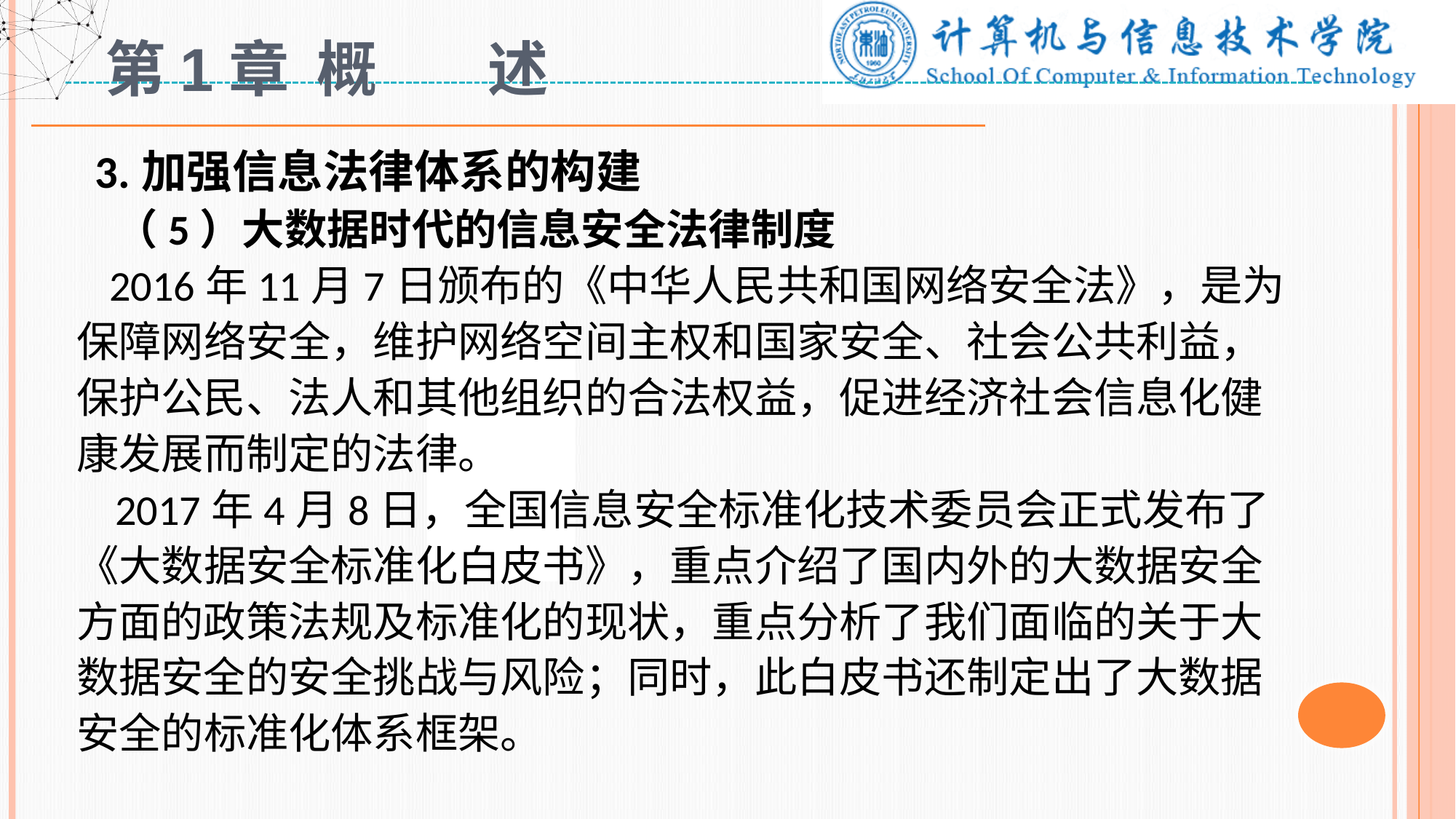

# 第1章  概        述
  3.加强信息法律体系的构建
   （5）大数据时代的信息安全法律制度
    2016年11月7日颁布的《中华人民共和国网络安全法》，是为保障网络安全，维护网络空间主权和国家安全、社会公共利益，保护公民、法人和其他组织的合法权益，促进经济社会信息化健康发展而制定的法律。
    2017年4月8日，全国信息安全标准化技术委员会正式发布了《大数据安全标准化白皮书》，重点介绍了国内外的大数据安全方面的政策法规及标准化的现状，重点分析了我们面临的关于大数据安全的安全挑战与风险；同时，此白皮书还制定出了大数据安全的标准化体系框架。